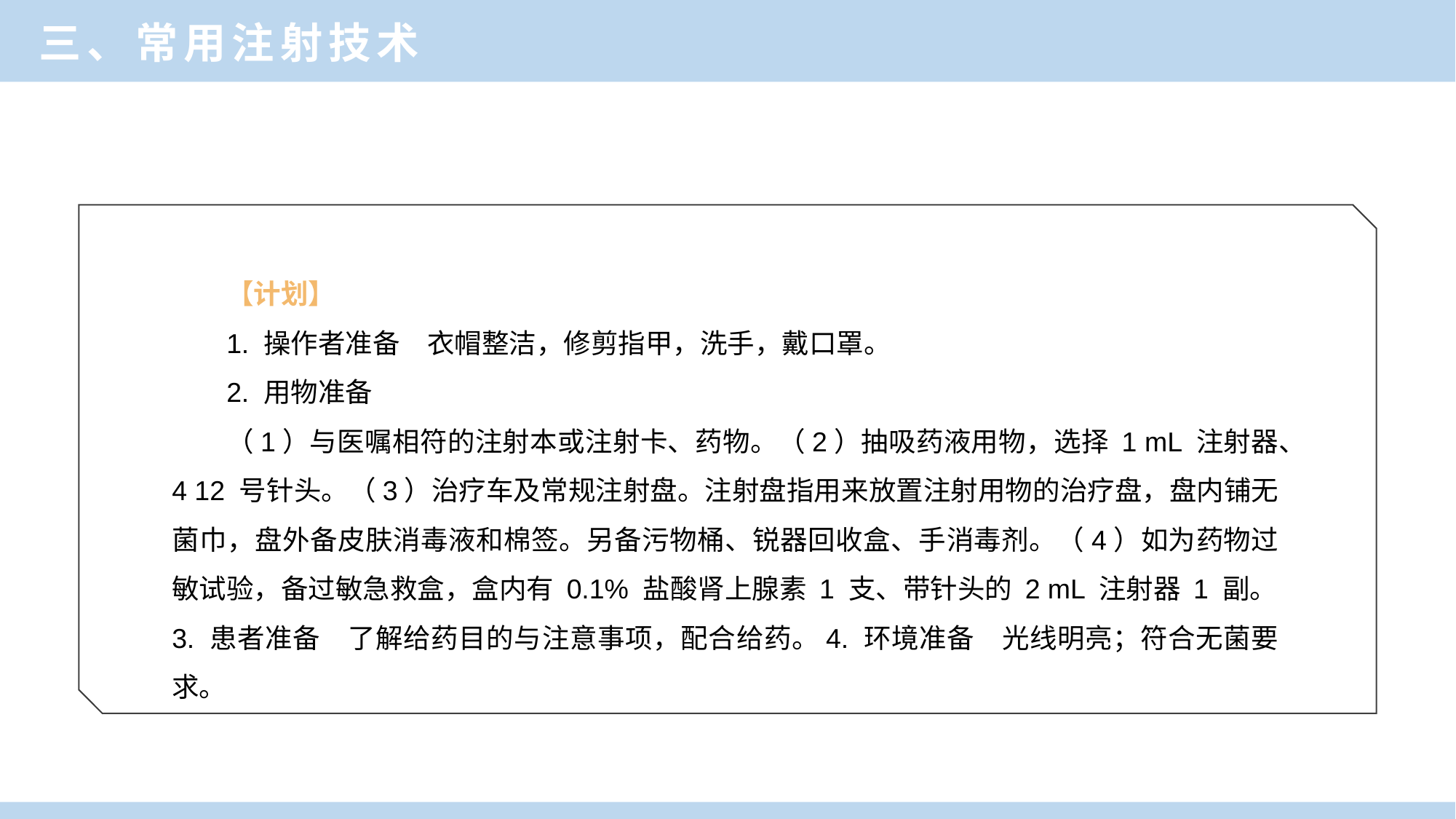

三、常用注射技术

【计划】
1. 操作者准备　衣帽整洁，修剪指甲，洗手，戴口罩。
2. 用物准备
（1）与医嘱相符的注射本或注射卡、药物。（2）抽吸药液用物，选择 1 mL 注射器、4 12 号针头。（3）治疗车及常规注射盘。注射盘指用来放置注射用物的治疗盘，盘内铺无菌巾，盘外备皮肤消毒液和棉签。另备污物桶、锐器回收盒、手消毒剂。（4）如为药物过敏试验，备过敏急救盒，盒内有 0.1% 盐酸肾上腺素 1 支、带针头的 2 mL 注射器 1 副。3. 患者准备　了解给药目的与注意事项，配合给药。4. 环境准备　光线明亮；符合无菌要求。